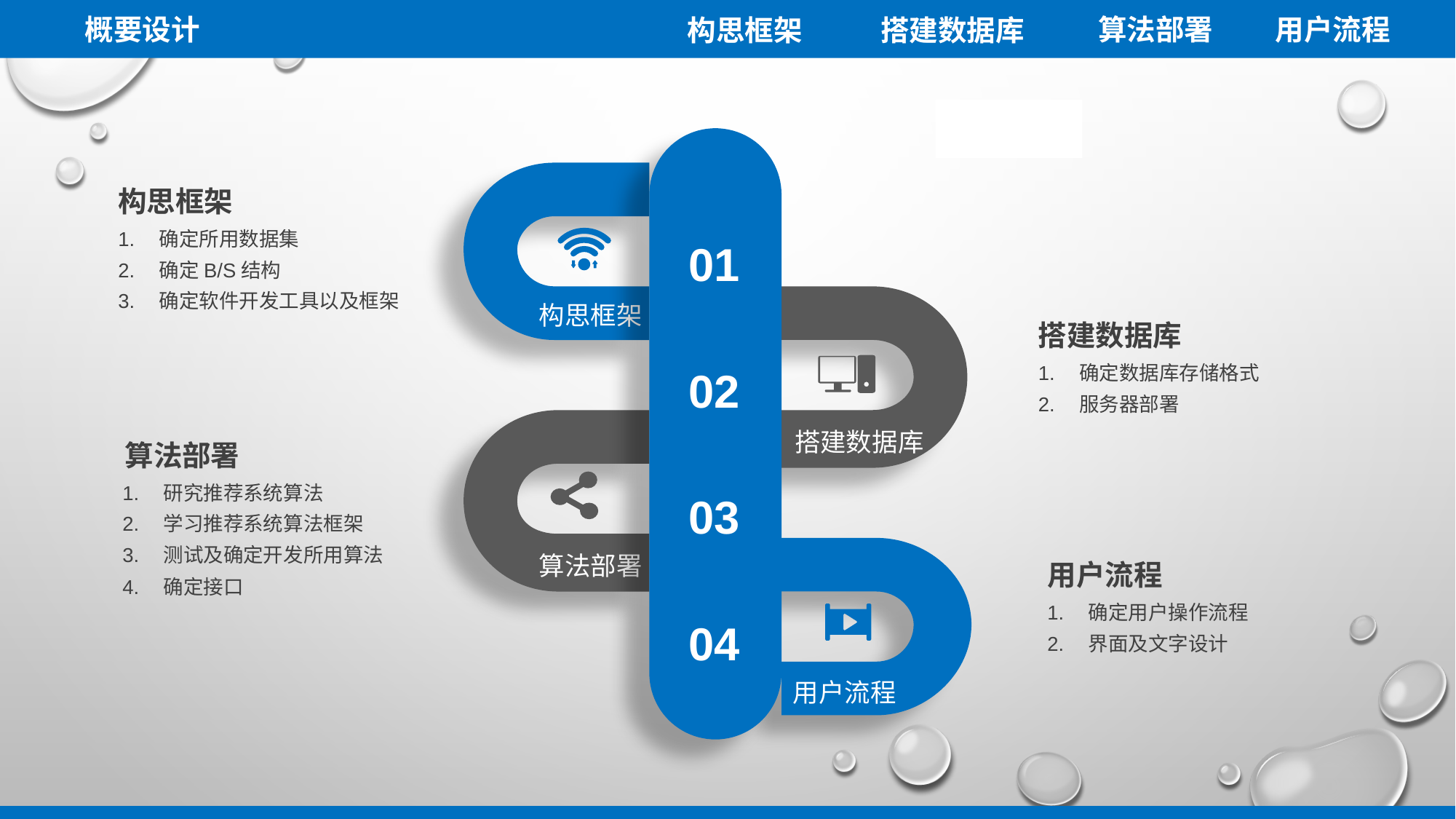

概要设计
算法部署
用户流程
搭建数据库
构思框架

构思框架
确定所用数据集
确定B/S结构
确定软件开发工具以及框架
01

构思框架

搭建数据库
02
确定数据库存储格式
服务器部署

搭建数据库
算法部署
03
研究推荐系统算法
学习推荐系统算法框架
测试及确定开发所用算法
确定接口

算法部署

用户流程
确定用户操作流程
界面及文字设计
04

用户流程